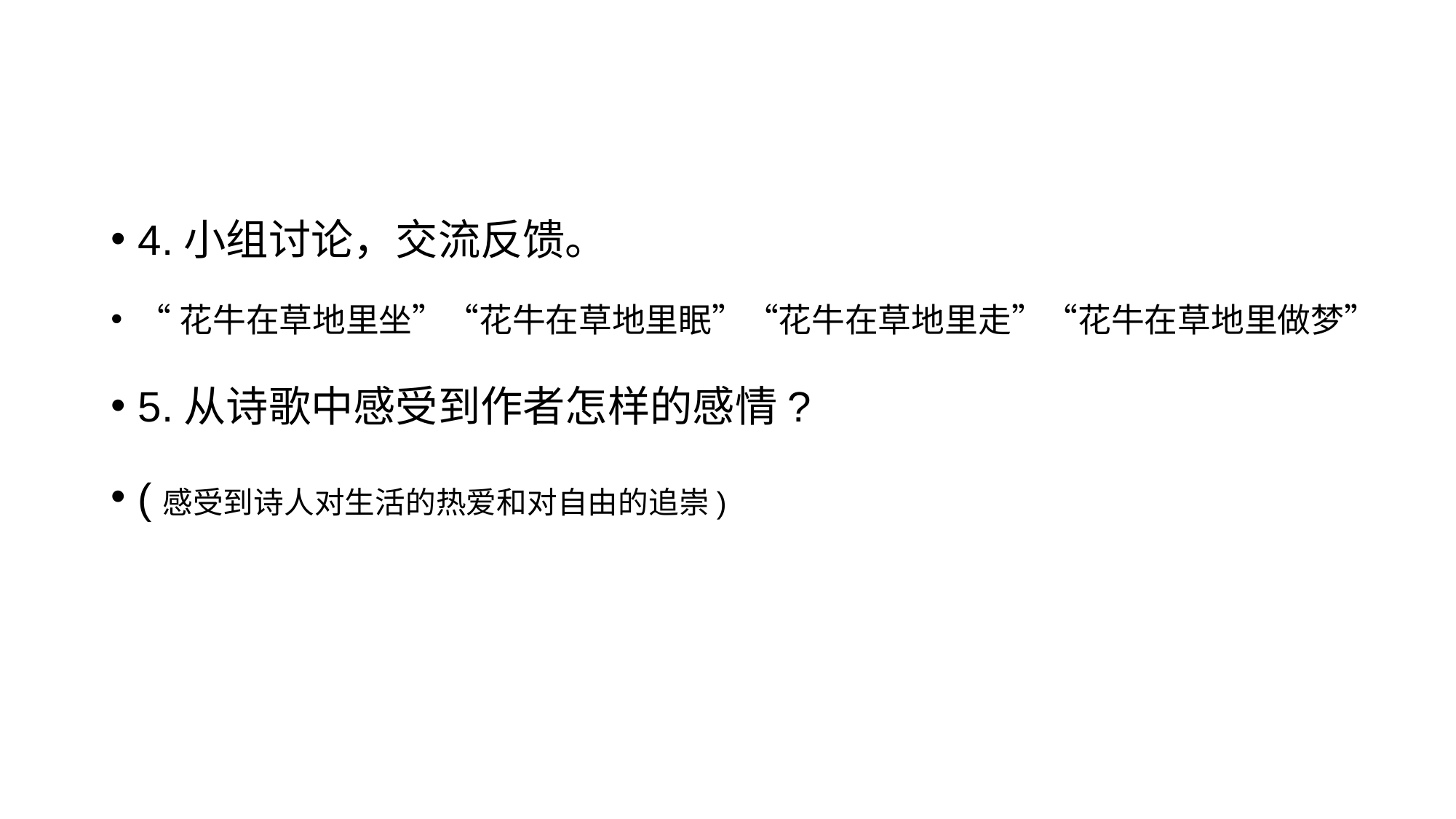

4.小组讨论，交流反馈。
“花牛在草地里坐”“花牛在草地里眠”“花牛在草地里走”“花牛在草地里做梦”
5.从诗歌中感受到作者怎样的感情?
(感受到诗人对生活的热爱和对自由的追崇)